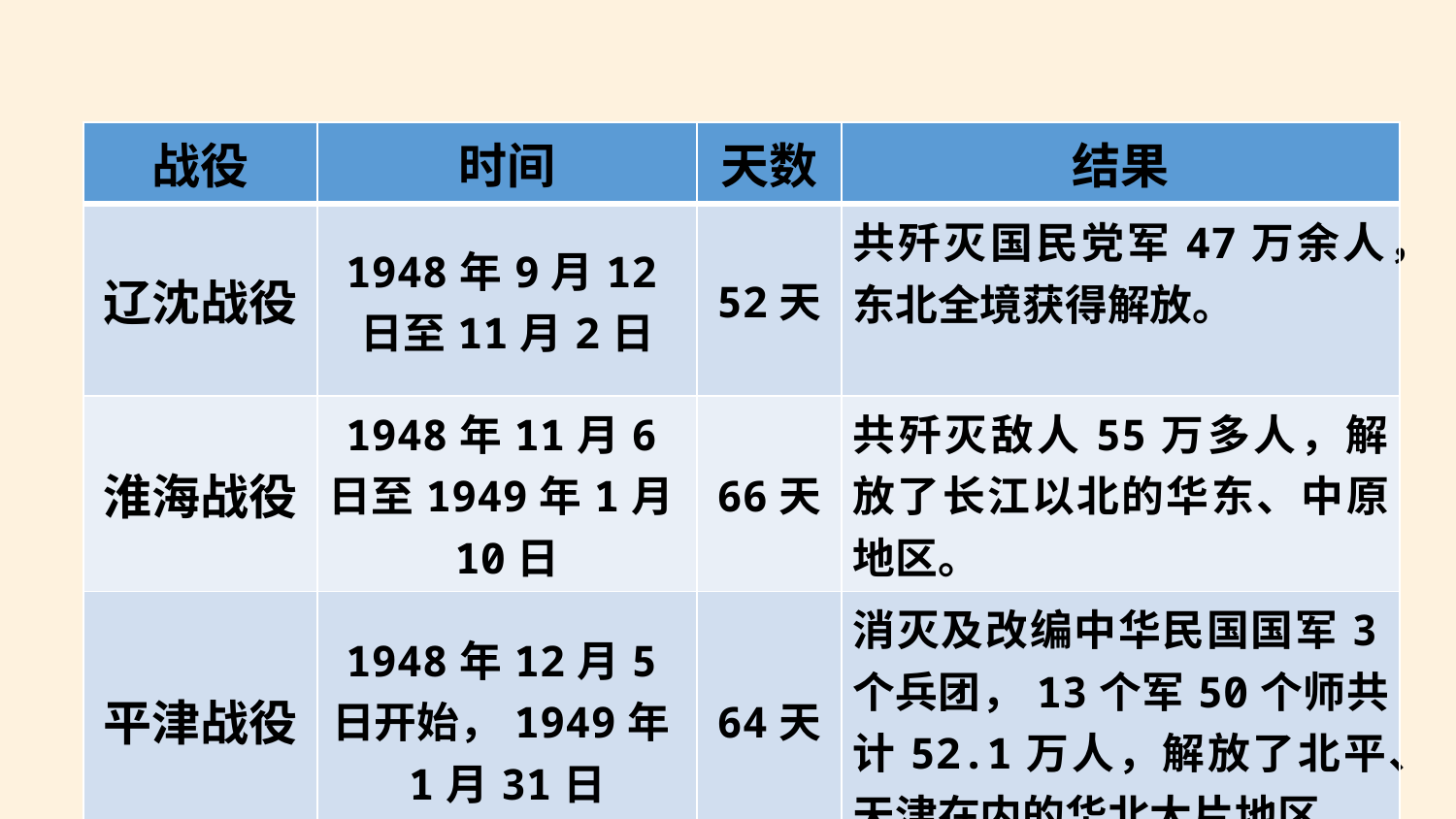

| 战役 | 时间 | 天数 | 结果 |
| --- | --- | --- | --- |
| 辽沈战役 | 1948年9月12日至11月2日 | 52天 | 共歼灭国民党军47万余人，东北全境获得解放。 |
| 淮海战役 | 1948年11月6日至1949年1月10日 | 66天 | 共歼灭敌人55万多人，解放了长江以北的华东、中原地区。 |
| 平津战役 | 1948年12月5日开始，1949年1月31日 | 64天 | 消灭及改编中华民国国军3个兵团，13个军50个师共计52.1万人，解放了北平、天津在内的华北大片地区。 |